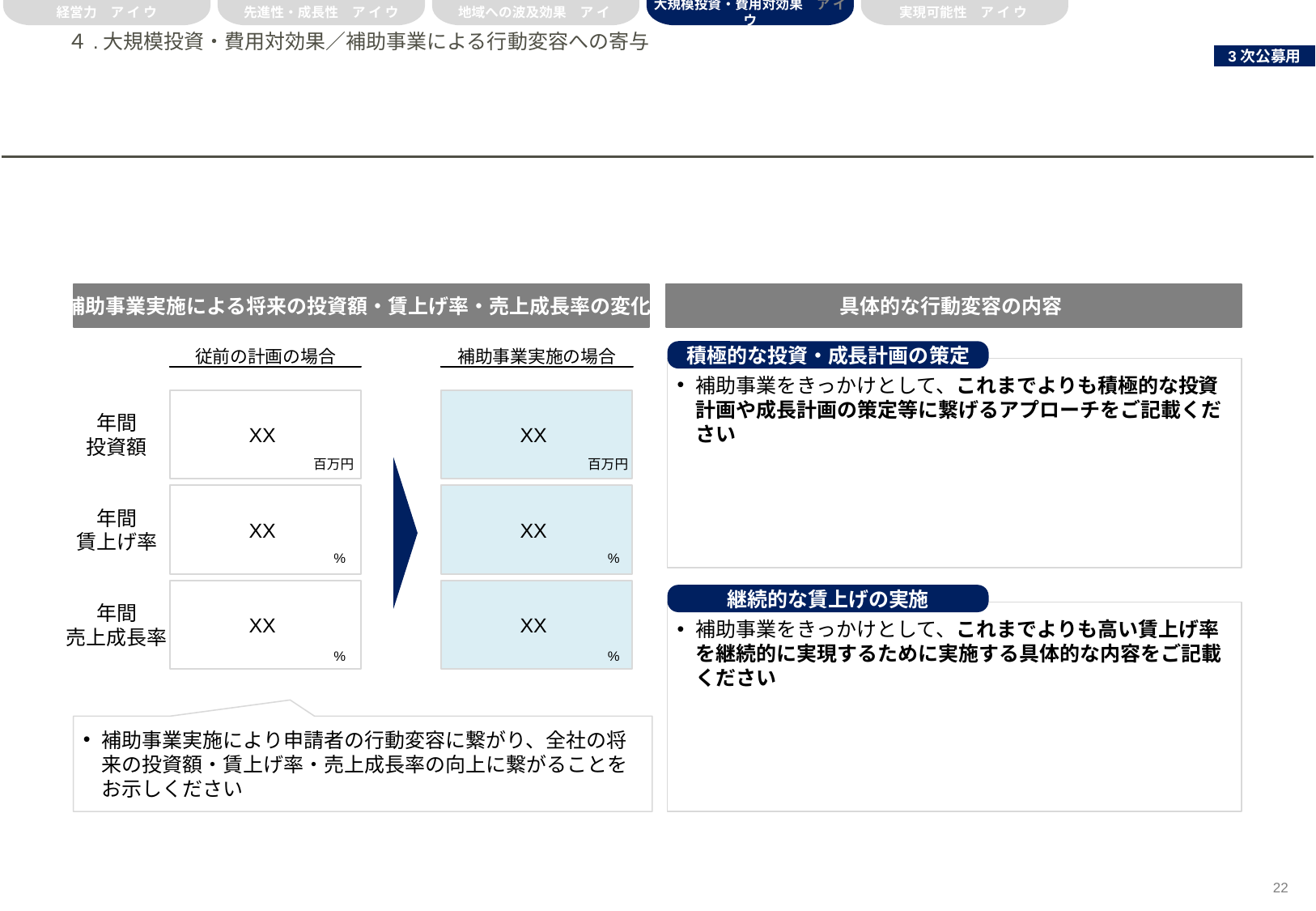

経営力　ア イ ウ
先進性・成長性　ア イ ウ
地域への波及効果　ア イ
大規模投資・費用対効果　ア イ ウ
実現可能性　ア イ ウ
# ４.大規模投資・費用対効果／補助事業による行動変容への寄与

補助事業実施による将来の投資額・賃上げ率・売上成長率の変化
具体的な行動変容の内容
積極的な投資・成長計画の策定
補助事業をきっかけとして、これまでよりも積極的な投資計画や成長計画の策定等に繋げるアプローチをご記載ください
従前の計画の場合
補助事業実施の場合
年間
投資額
XX
XX
百万円
百万円
年間
賃上げ率
XX
XX

%
%
年間
売上成長率
XX
XX
継続的な賃上げの実施
補助事業をきっかけとして、これまでよりも高い賃上げ率を継続的に実現するために実施する具体的な内容をご記載ください
%
%
補助事業実施により申請者の行動変容に繋がり、全社の将来の投資額・賃上げ率・売上成長率の向上に繋がることをお示しください